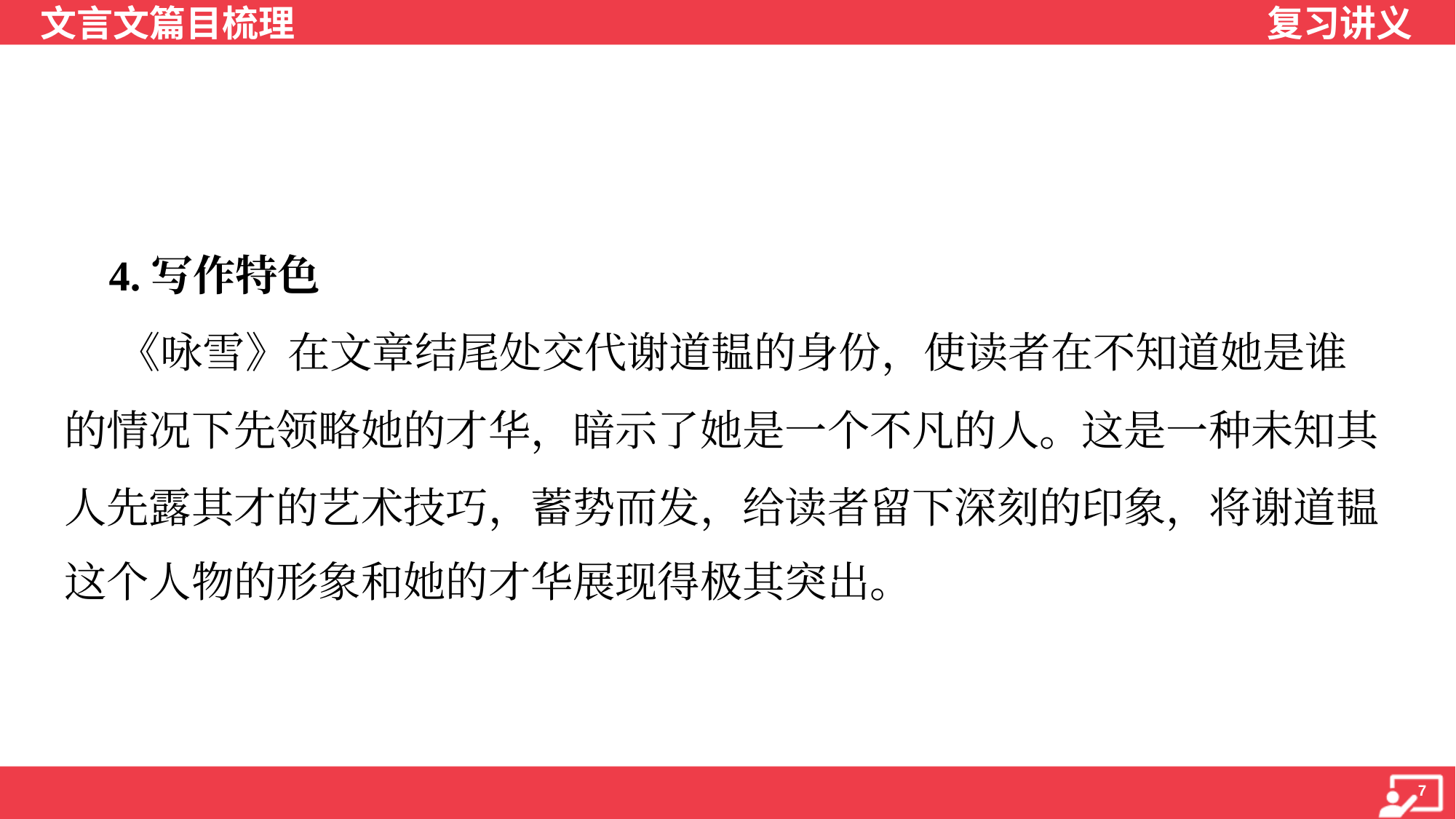

4.写作特色
    《咏雪》在文章结尾处交代谢道韫的身份，使读者在不知道她是谁
的情况下先领略她的才华，暗示了她是一个不凡的人。这是一种未知其
人先露其才的艺术技巧，蓄势而发，给读者留下深刻的印象，将谢道韫
这个人物的形象和她的才华展现得极其突出。